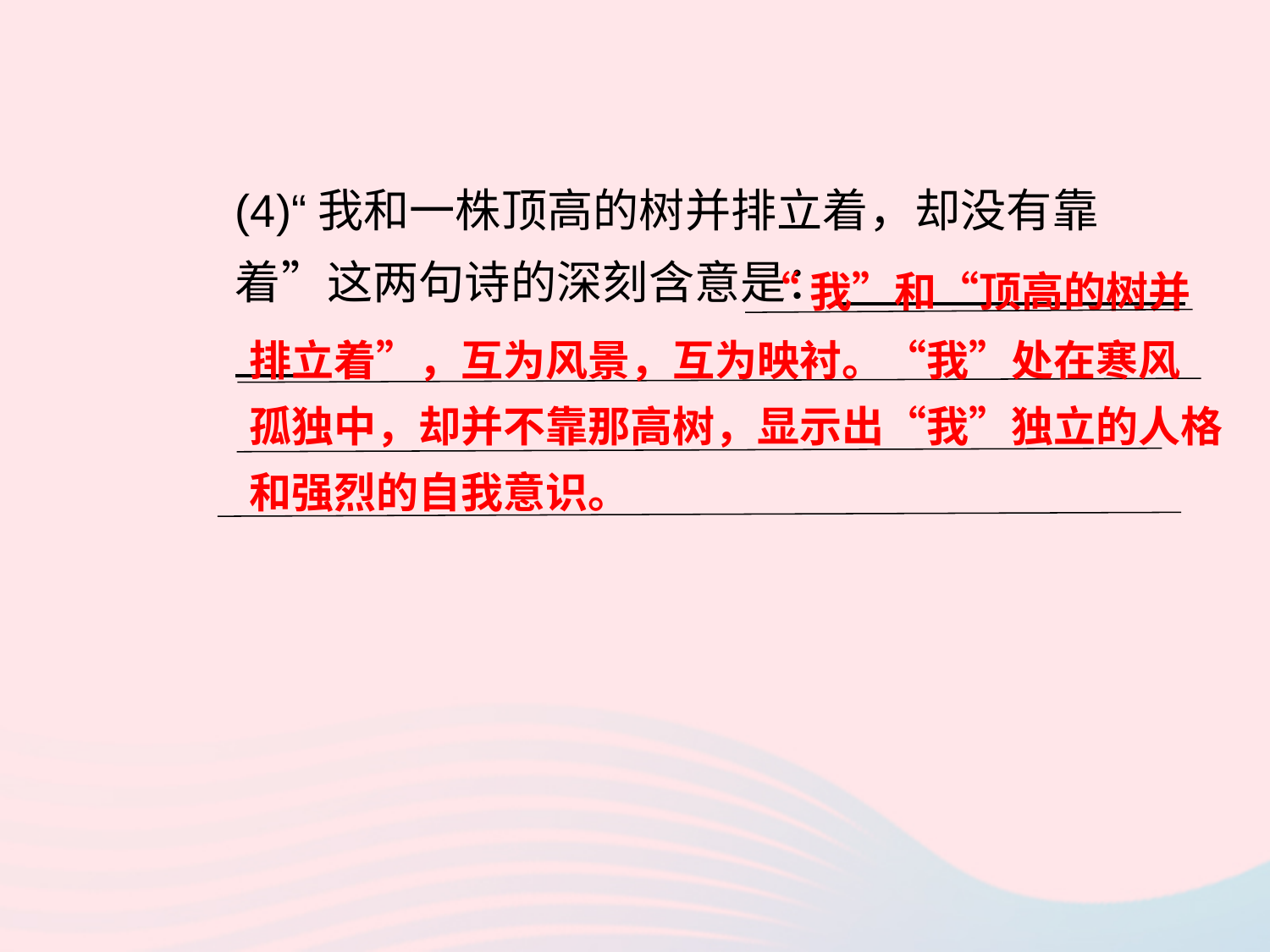

(4)“我和一株顶高的树并排立着，却没有靠着”这两句诗的深刻含意是：

“我”和“顶高的树并
排立着”，互为风景，互为映衬。“我”处在寒风
孤独中，却并不靠那高树，显示出“我”独立的人格和强烈的自我意识。